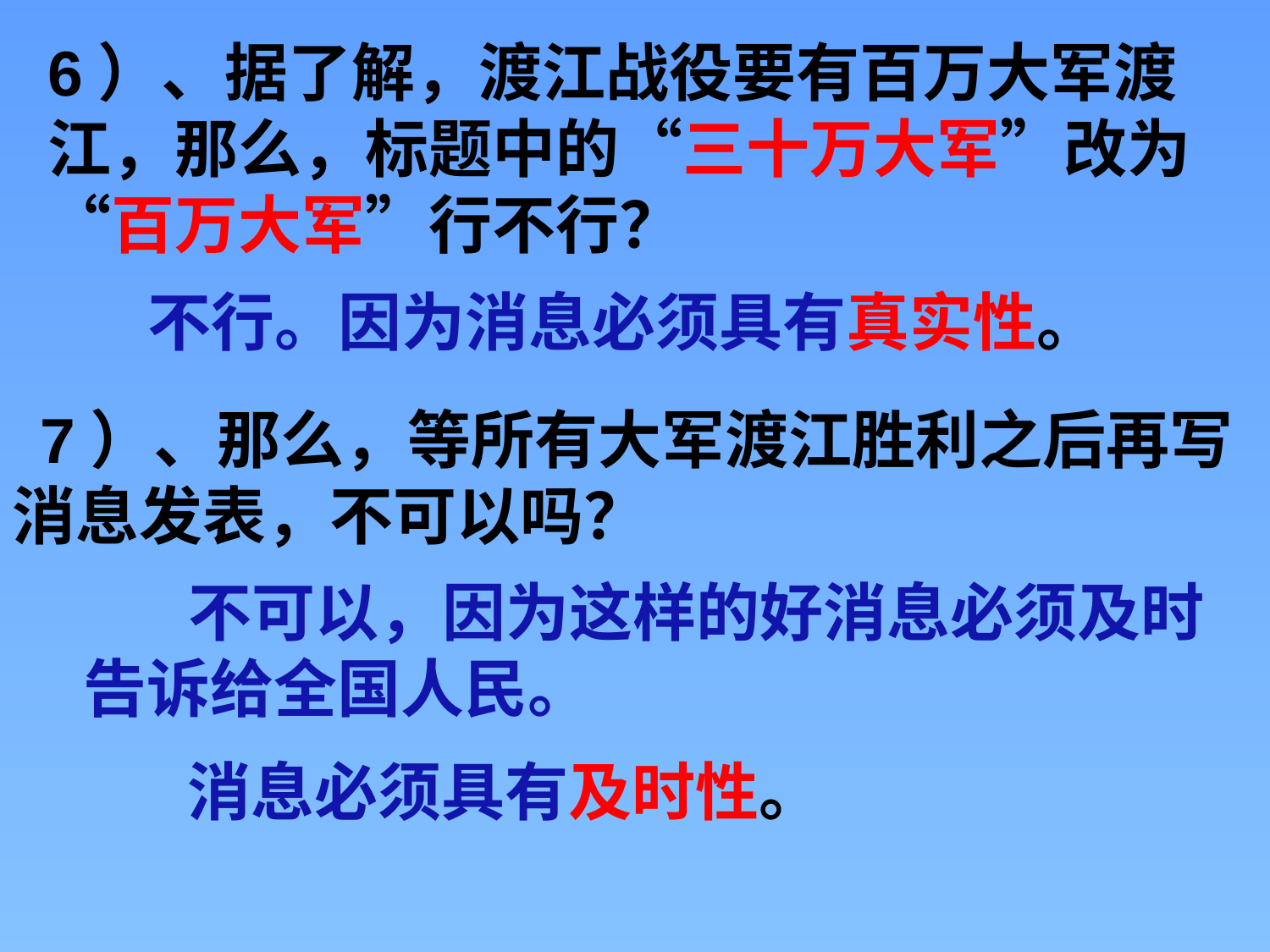

6）、据了解，渡江战役要有百万大军渡江，那么，标题中的“三十万大军”改为“百万大军”行不行？
不行。因为消息必须具有真实性。
  7）、那么，等所有大军渡江胜利之后再写消息发表，不可以吗？
          不可以，因为这样的好消息必须及时
告诉给全国人民。
消息必须具有及时性。